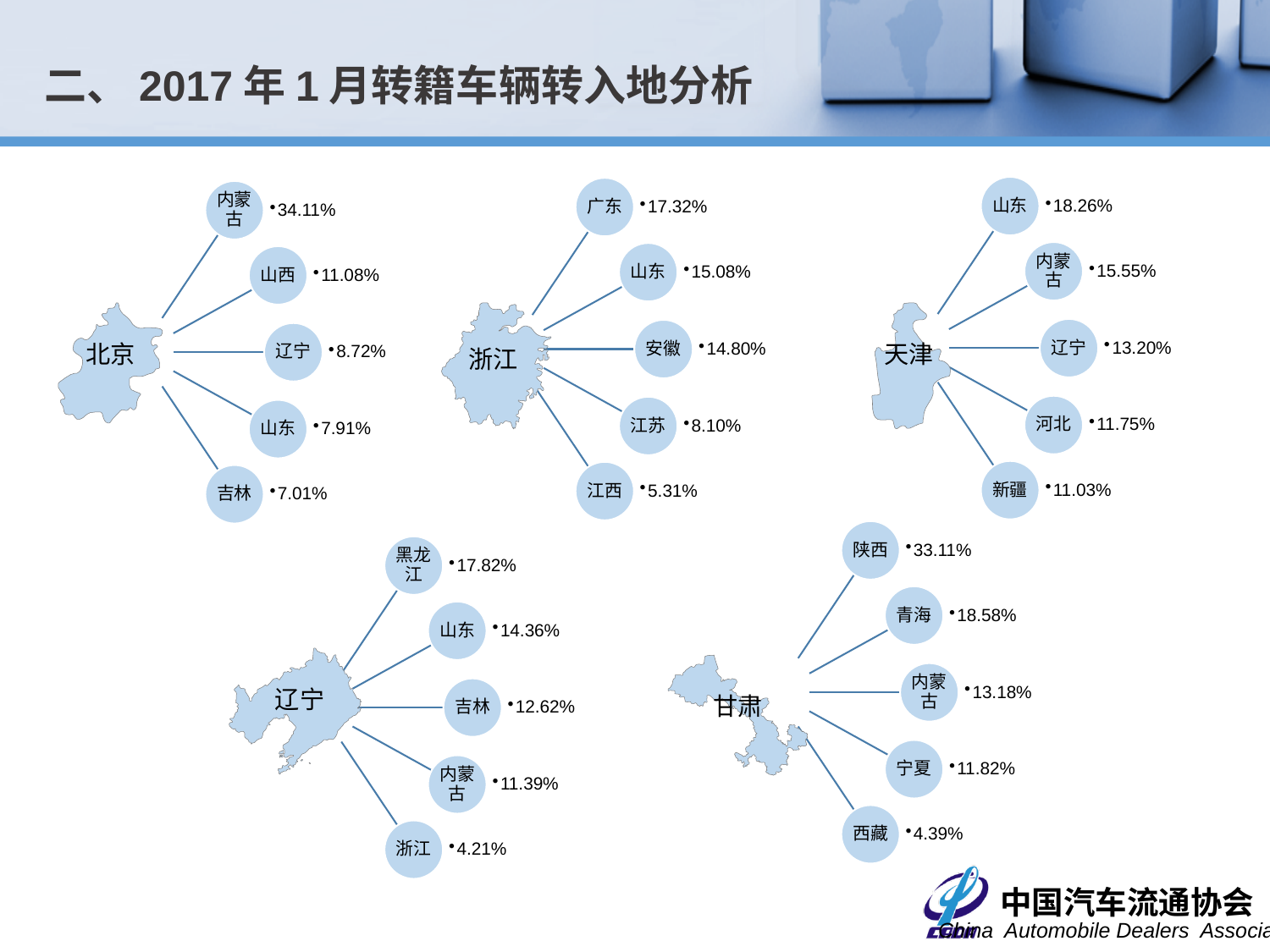

二、2017年1月转籍车辆转入地分析
山东
18.26%
内蒙古
15.55%
辽宁
13.20%
河北
11.75%
新疆
11.03%
广东
17.32%
山东
15.08%
安徽
14.80%
江苏
8.10%
江西
5.31%
内蒙古
34.11%
山西
11.08%
辽宁
8.72%
山东
7.91%
吉林
7.01%

北京

浙江

天津
陕西
33.11%
青海
18.58%
内蒙古
13.18%
宁夏
11.82%
西藏
4.39%
黑龙江
17.82%
山东
14.36%
吉林
12.62%
内蒙古
11.39%
浙江
4.21%

     辽宁

甘肃